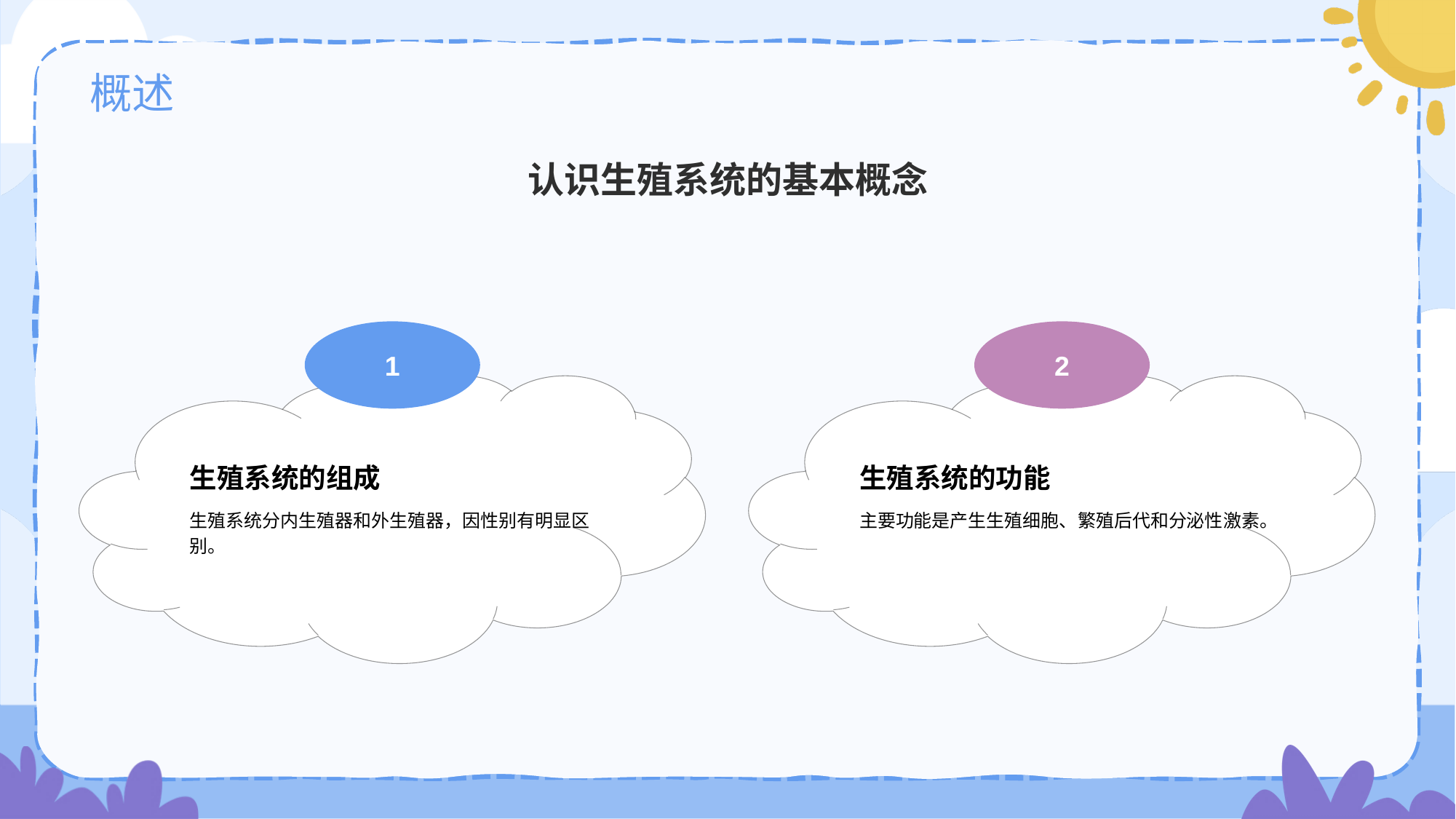

# 概述
认识生殖系统的基本概念
1

生殖系统的组成
生殖系统分内生殖器和外生殖器，因性别有明显区别。
2

生殖系统的功能
主要功能是产生生殖细胞、繁殖后代和分泌性激素。